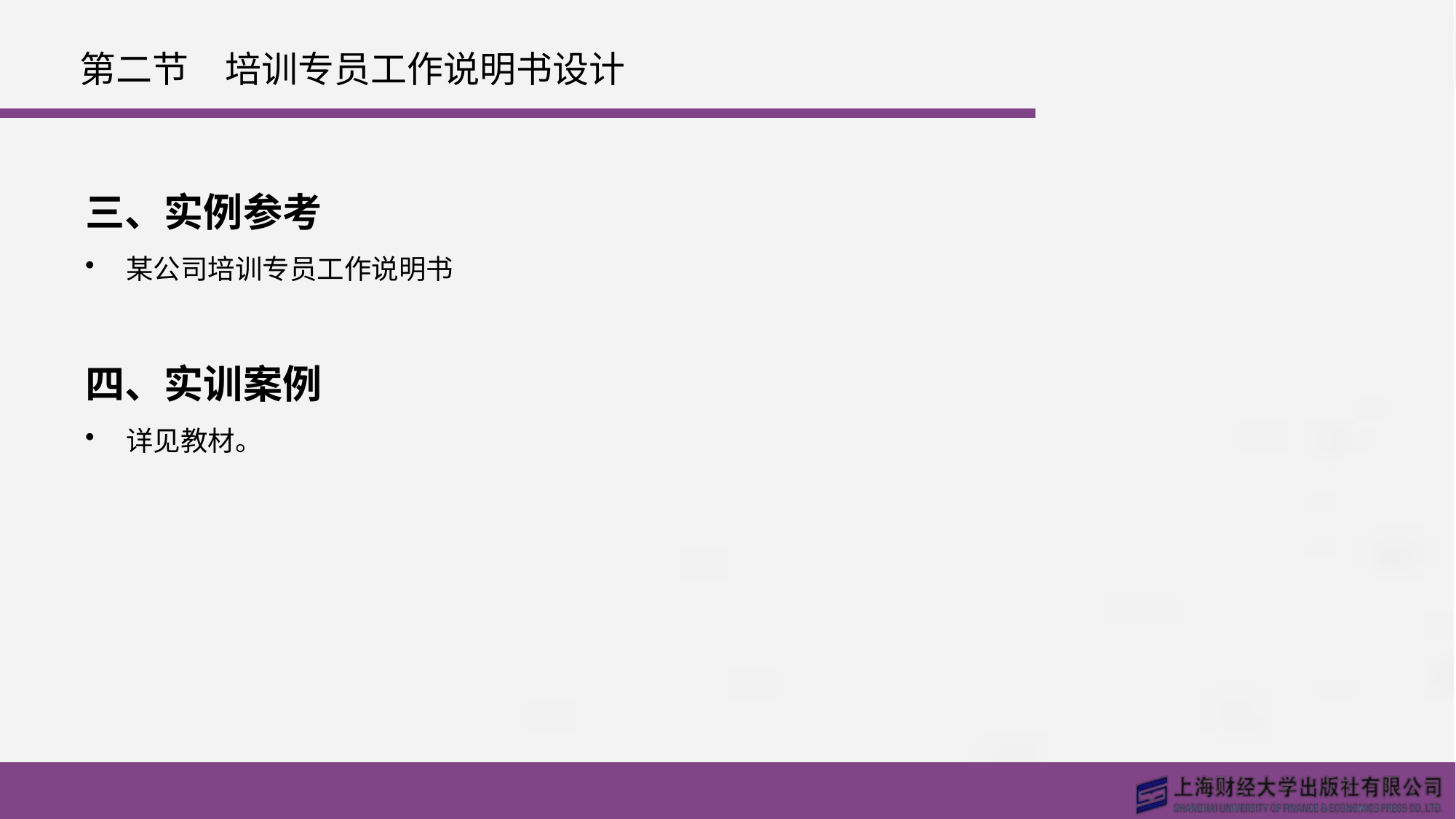

# 第二节　培训专员工作说明书设计
三、实例参考
某公司培训专员工作说明书

四、实训案例
详见教材。